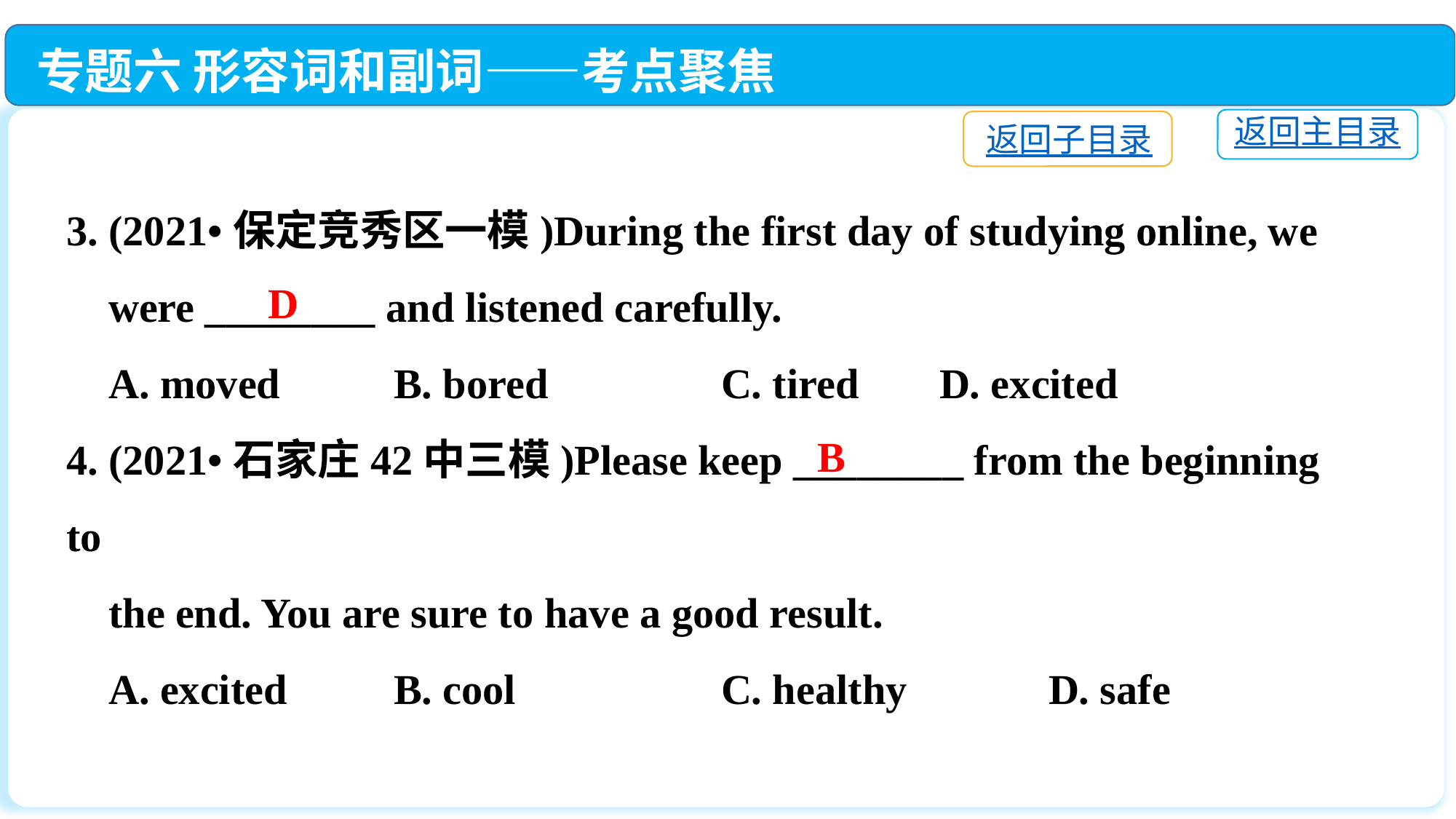

专题六 形容词和副词——考点聚焦

返回主目录

返回子目录
3. (2021•保定竞秀区一模)During the first day of studying online, we
    were ________ and listened carefully.
    A. moved　 	B. bored　　	C. tired　 	D. excited
4. (2021•石家庄42中三模)Please keep ________ from the beginning to
    the end. You are sure to have a good result.
    A. excited　	B. cool　　 	C. healthy　 	D. safe
D
B